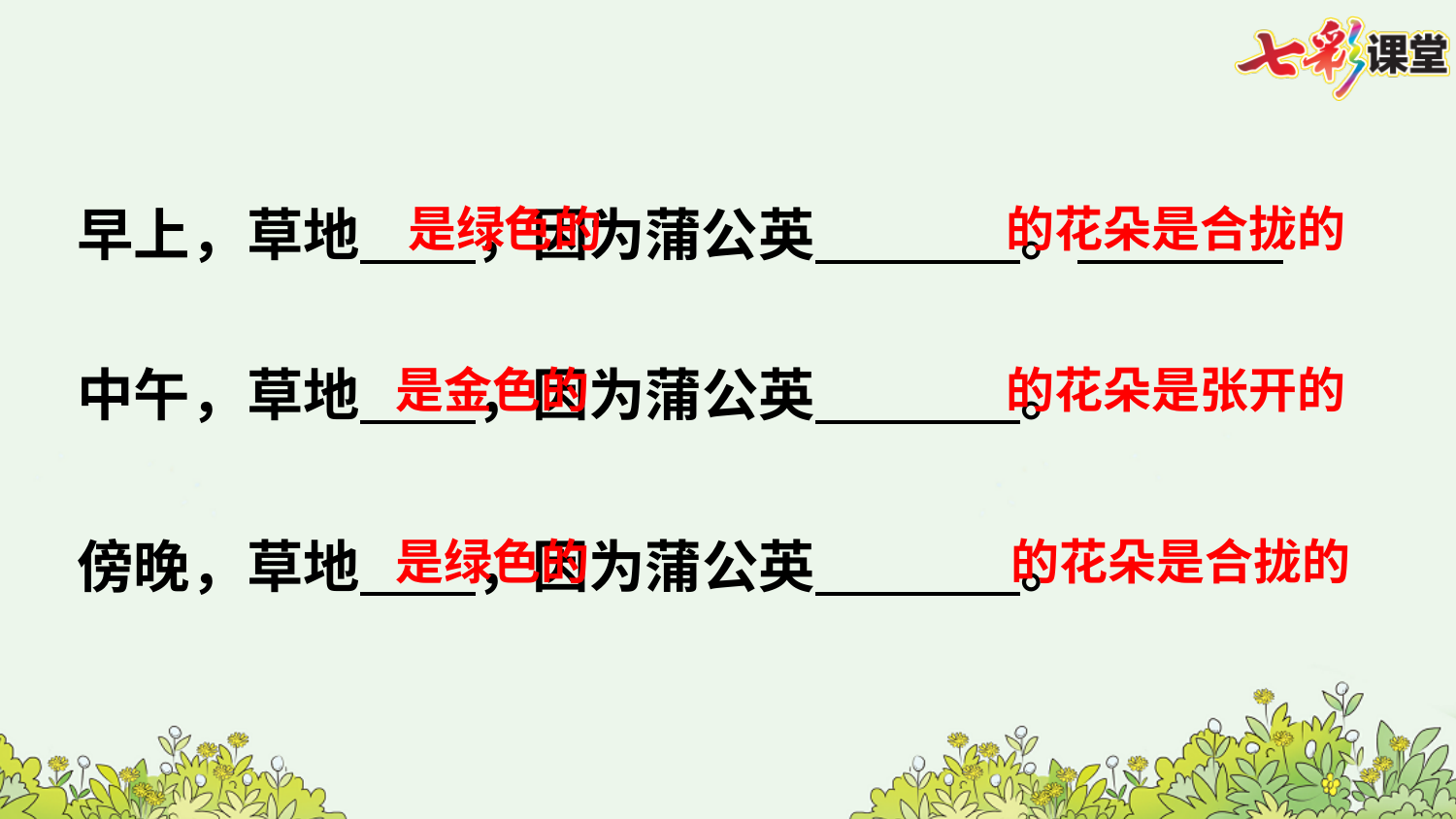

是绿色的
的花朵是合拢的
早上，草地         ，因为蒲公英                。
的花朵是张开的
中午，草地         ，因为蒲公英                。
 是金色的
的花朵是合拢的
傍晚，草地         ，因为蒲公英                。
 是绿色的